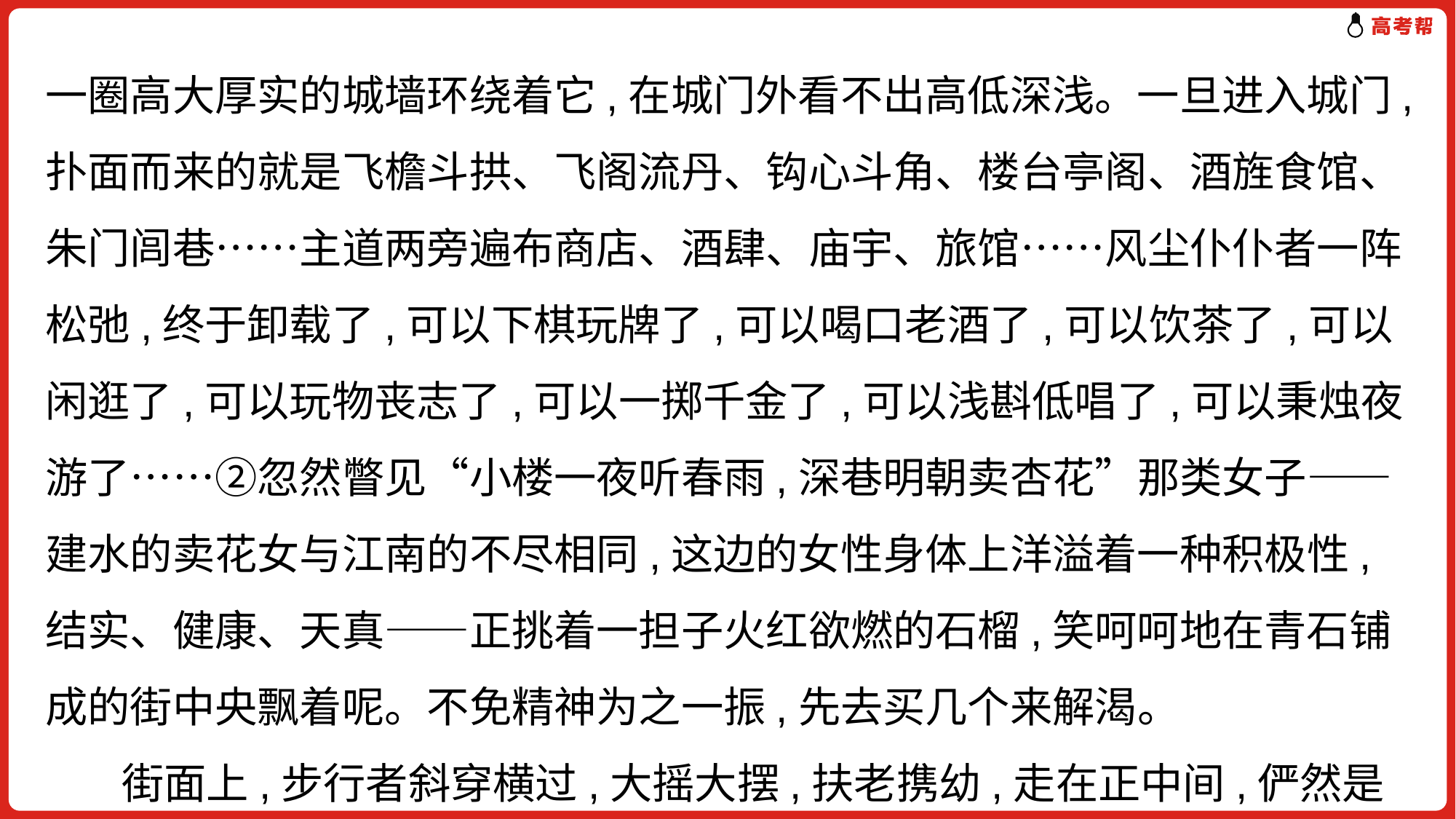

一圈高大厚实的城墙环绕着它,在城门外看不出高低深浅。一旦进入城门,扑面而来的就是飞檐斗拱、飞阁流丹、钩心斗角、楼台亭阁、酒旌食馆、朱门闾巷……主道两旁遍布商店、酒肆、庙宇、旅馆……风尘仆仆者一阵松弛,终于卸载了,可以下棋玩牌了,可以喝口老酒了,可以饮茶了,可以闲逛了,可以玩物丧志了,可以一掷千金了,可以浅斟低唱了,可以秉烛夜游了……②忽然瞥见“小楼一夜听春雨,深巷明朝卖杏花”那类女子——建水的卖花女与江南的不尽相同,这边的女性身体上洋溢着一种积极性,结实、健康、天真——正挑着一担子火红欲燃的石榴,笑呵呵地在青石铺成的街中央飘着呢。不免精神为之一振,先去买几个来解渴。
       街面上,步行者斜穿横过,大摇大摆,扶老携幼,走在正中间,俨然是这个城